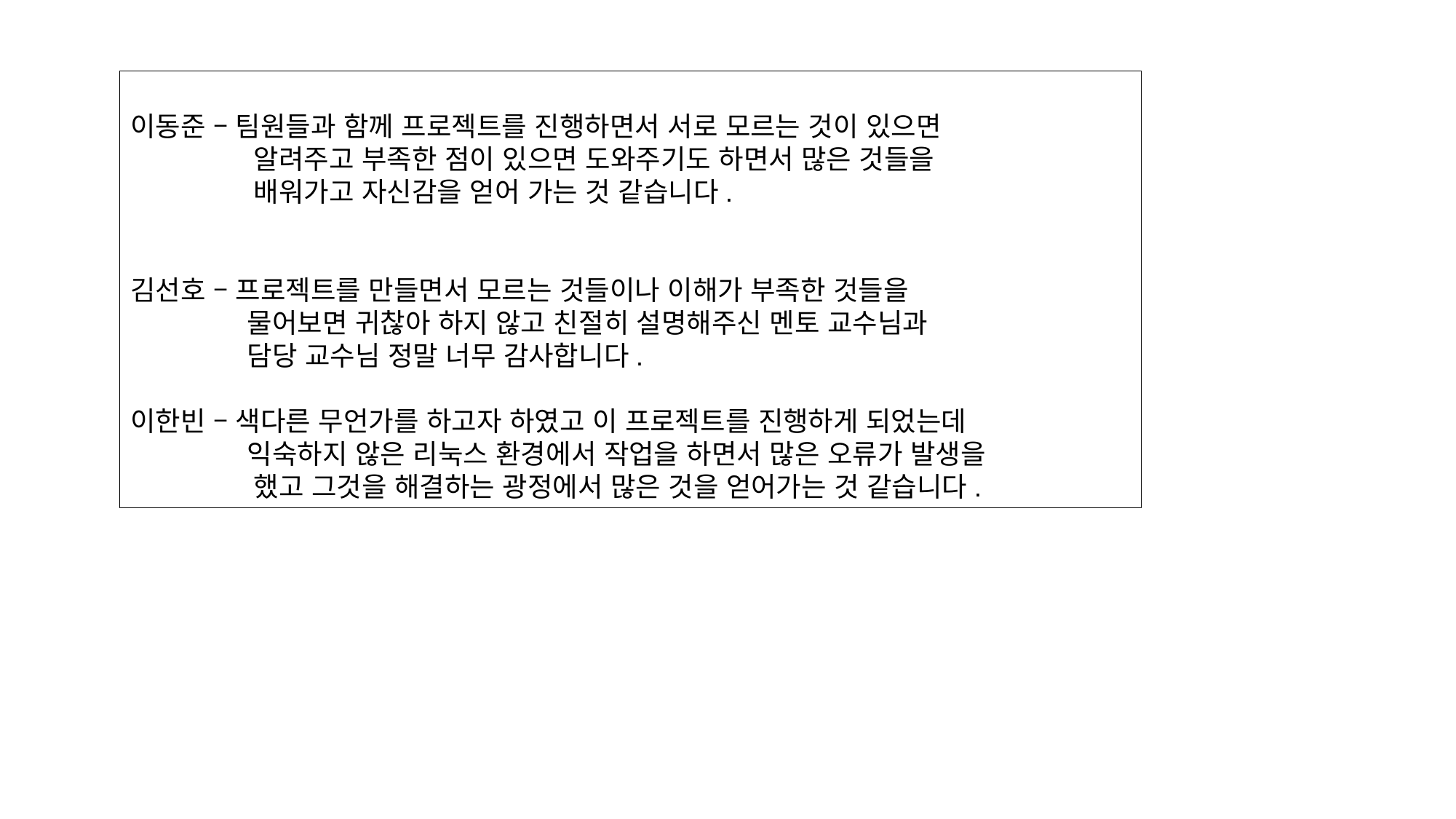

이동준 – 팀원들과 함께 프로젝트를 진행하면서 서로 모르는 것이 있으면
	 알려주고 부족한 점이 있으면 도와주기도 하면서 많은 것들을
	 배워가고 자신감을 얻어 가는 것 같습니다.

김선호 – 프로젝트를 만들면서 모르는 것들이나 이해가 부족한 것들을
	 물어보면 귀찮아 하지 않고 친절히 설명해주신 멘토 교수님과
	 담당 교수님 정말 너무 감사합니다.

이한빈 – 색다른 무언가를 하고자 하였고 이 프로젝트를 진행하게 되었는데
	 익숙하지 않은 리눅스 환경에서 작업을 하면서 많은 오류가 발생을
	 했고 그것을 해결하는 광정에서 많은 것을 얻어가는 것 같습니다.